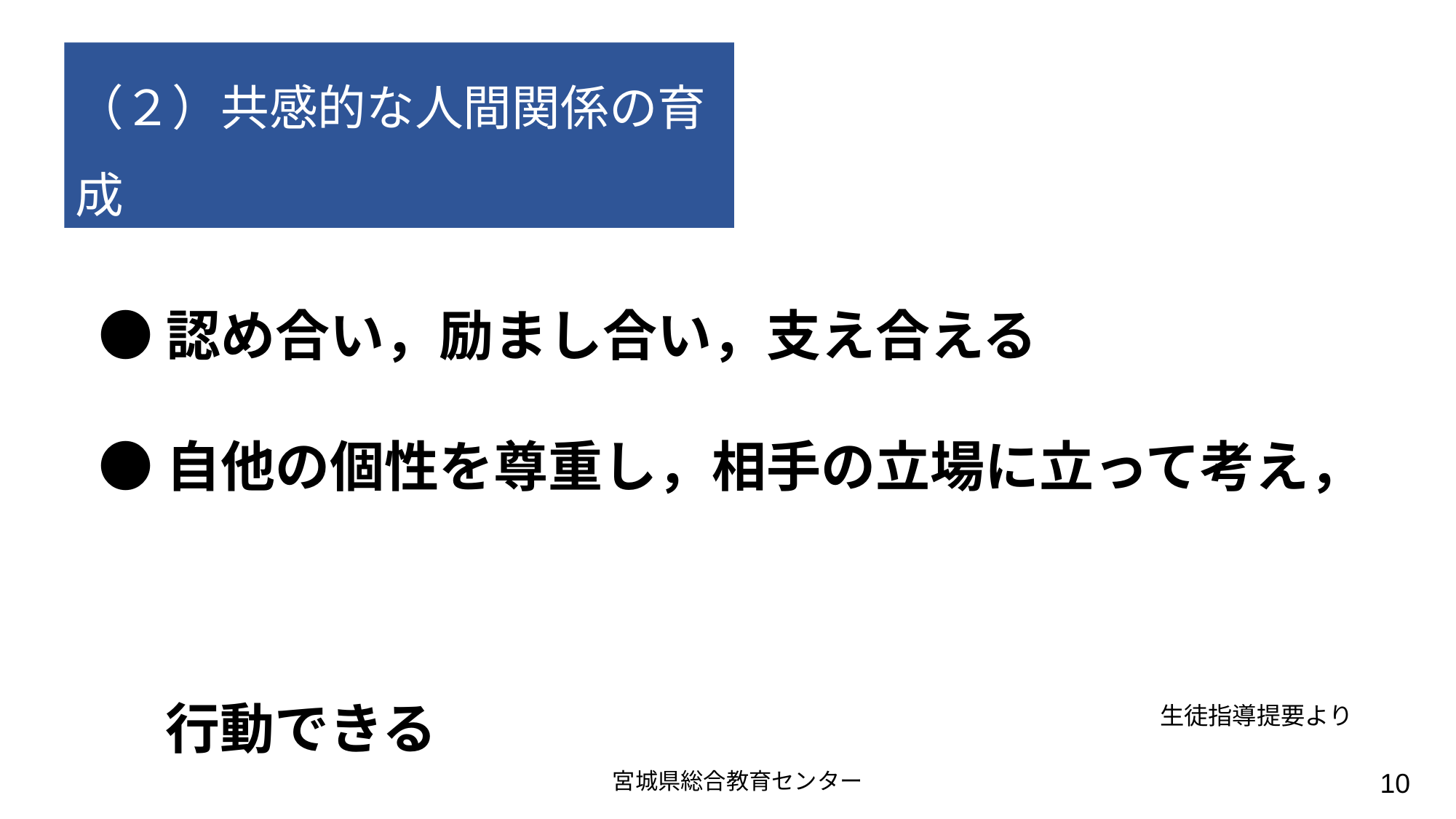

（２）共感的な人間関係の育成
●認め合い，励まし合い，支え合える
●自他の個性を尊重し，相手の立場に立って考え，
　 行動できる
生徒指導提要より